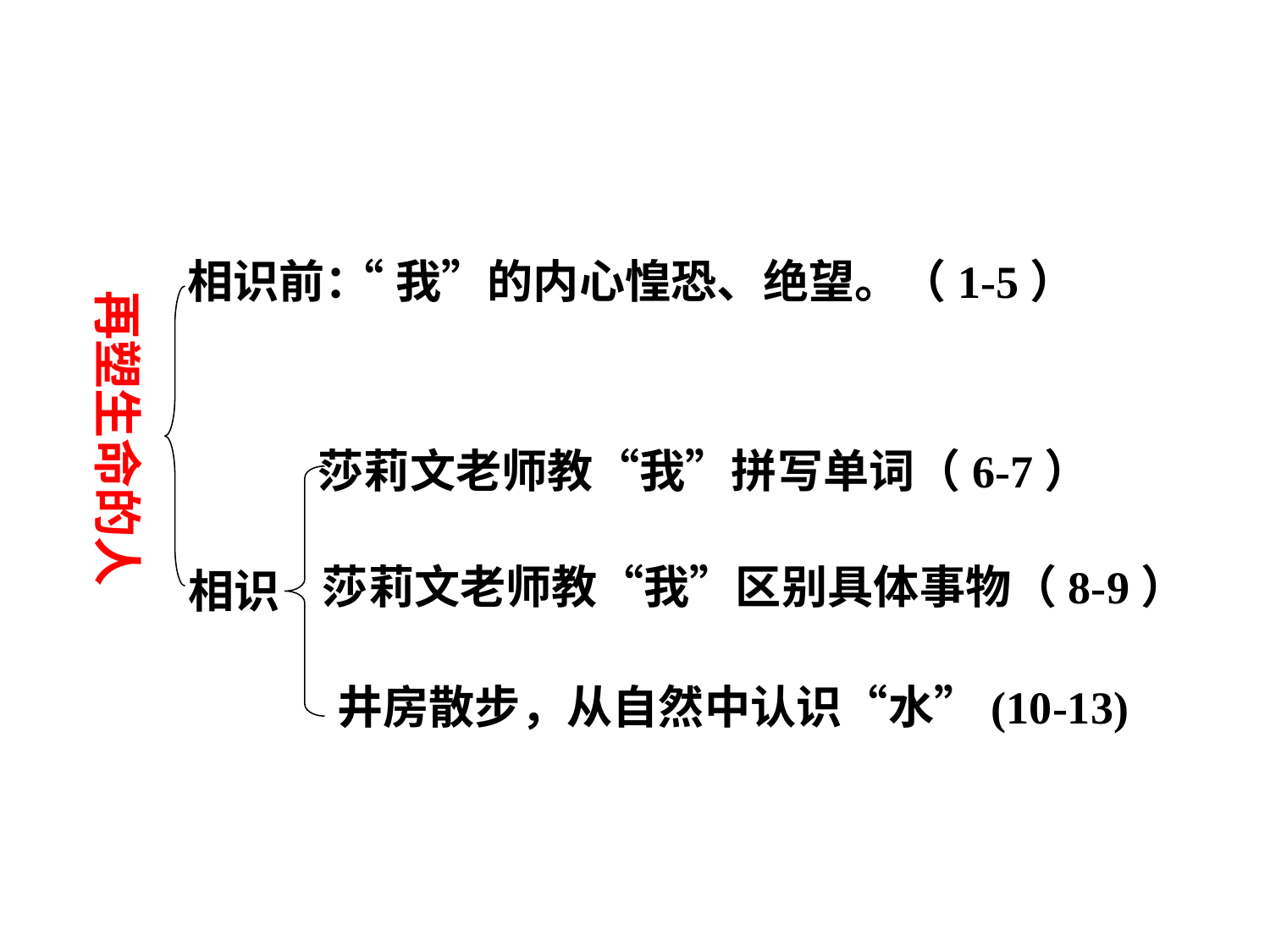

相识前：
“我”的内心惶恐、绝望。（1-5）
再塑生命的人

莎莉文老师教“我”拼写单词（6-7）

莎莉文老师教“我”区别具体事物（8-9）
相识
井房散步，从自然中认识“水”(10-13)